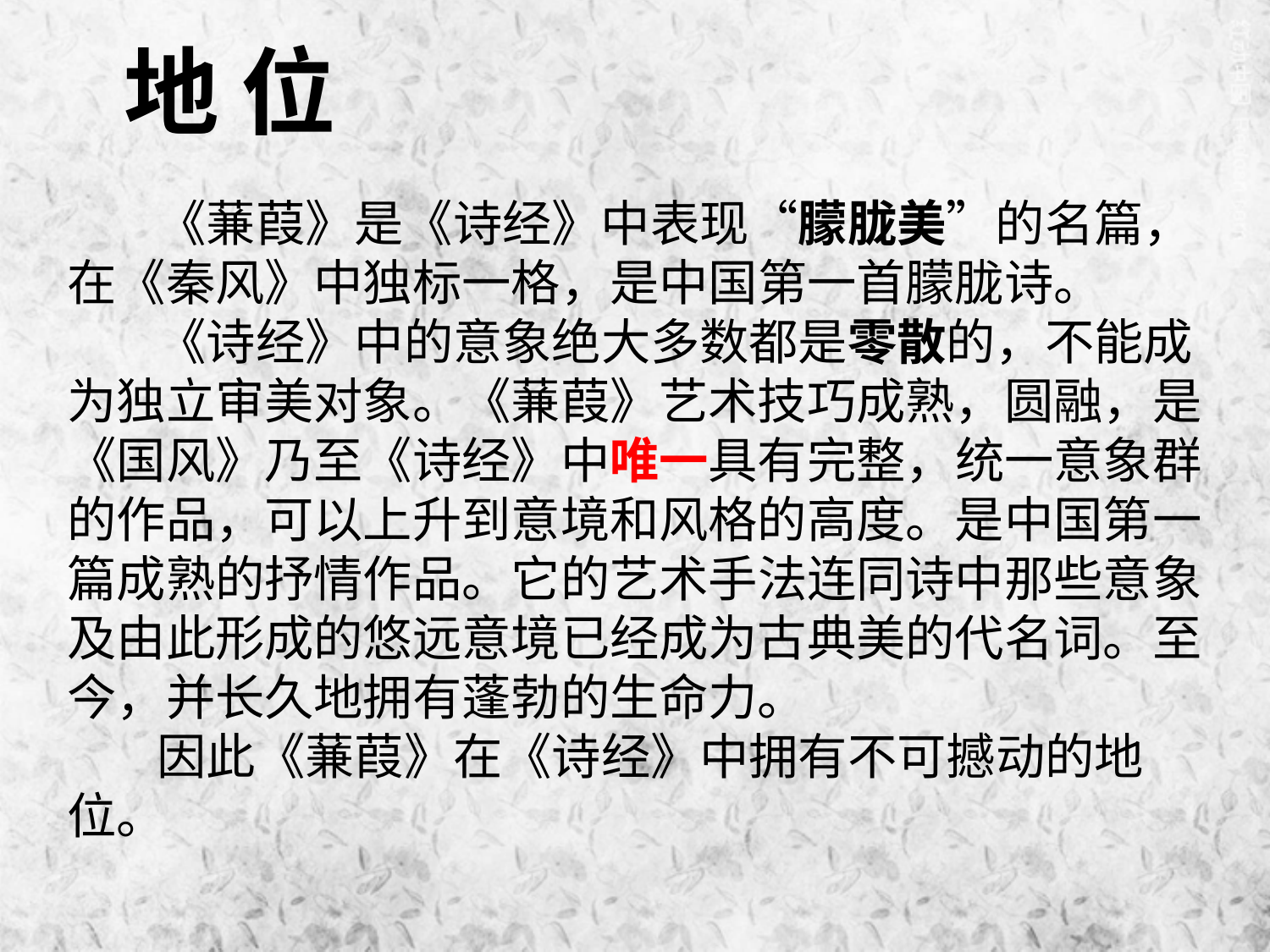

地 位
《蒹葭》是《诗经》中表现“朦胧美”的名篇，在《秦风》中独标一格，是中国第一首朦胧诗。
《诗经》中的意象绝大多数都是零散的，不能成为独立审美对象。《蒹葭》艺术技巧成熟，圆融，是《国风》乃至《诗经》中唯一具有完整，统一意象群的作品，可以上升到意境和风格的高度。是中国第一篇成熟的抒情作品。它的艺术手法连同诗中那些意象及由此形成的悠远意境已经成为古典美的代名词。至今，并长久地拥有蓬勃的生命力。
因此《蒹葭》在《诗经》中拥有不可撼动的地位。